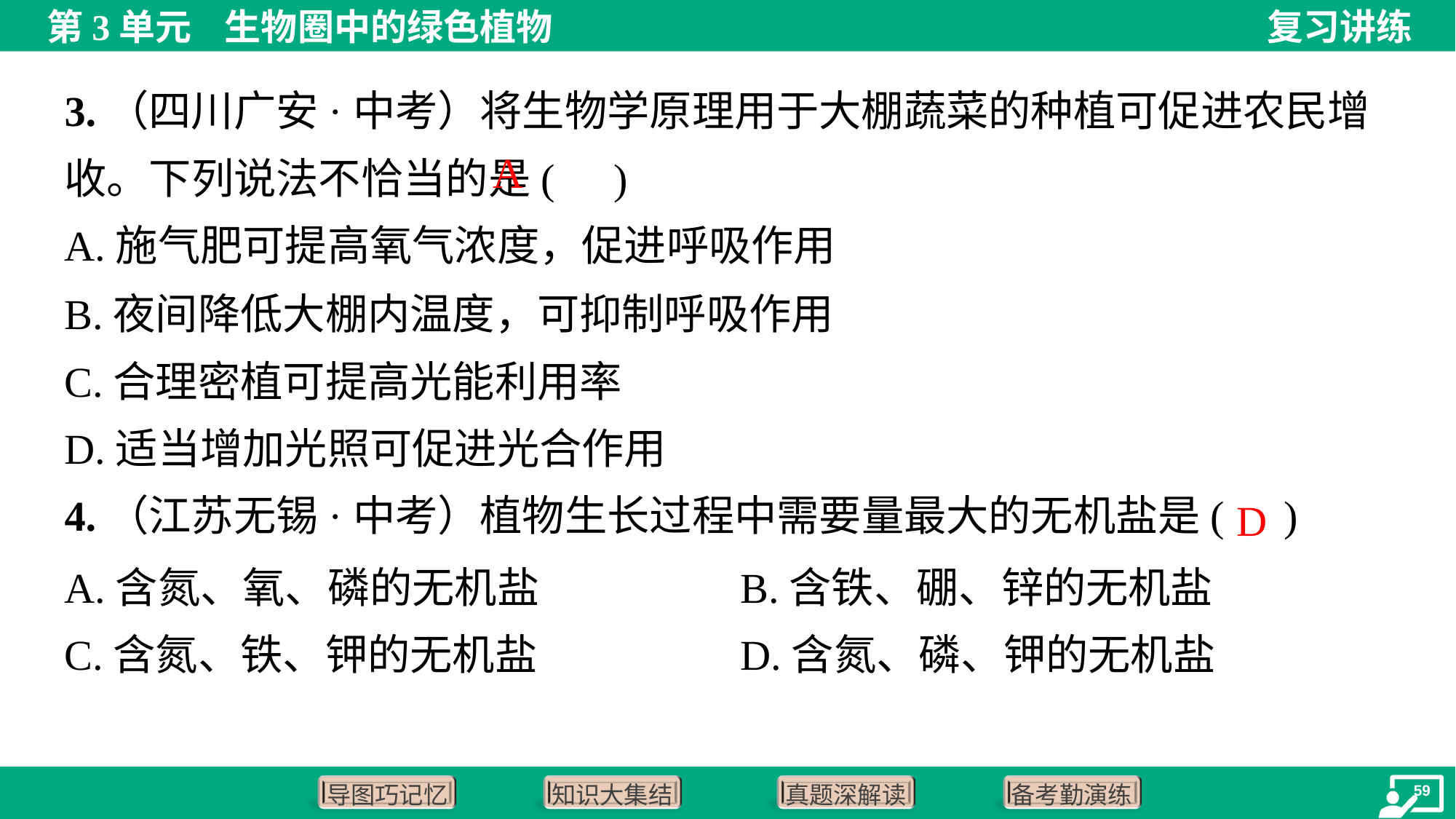

3.（四川广安·中考）将生物学原理用于大棚蔬菜的种植可促进农民增收。下列说法不恰当的是(     )
A
A.施气肥可提高氧气浓度，促进呼吸作用
B.夜间降低大棚内温度，可抑制呼吸作用
C.合理密植可提高光能利用率
D.适当增加光照可促进光合作用
4.（江苏无锡·中考）植物生长过程中需要量最大的无机盐是(     )
D
A.含氮、氧、磷的无机盐	B.含铁、硼、锌的无机盐
C.含氮、铁、钾的无机盐	D.含氮、磷、钾的无机盐